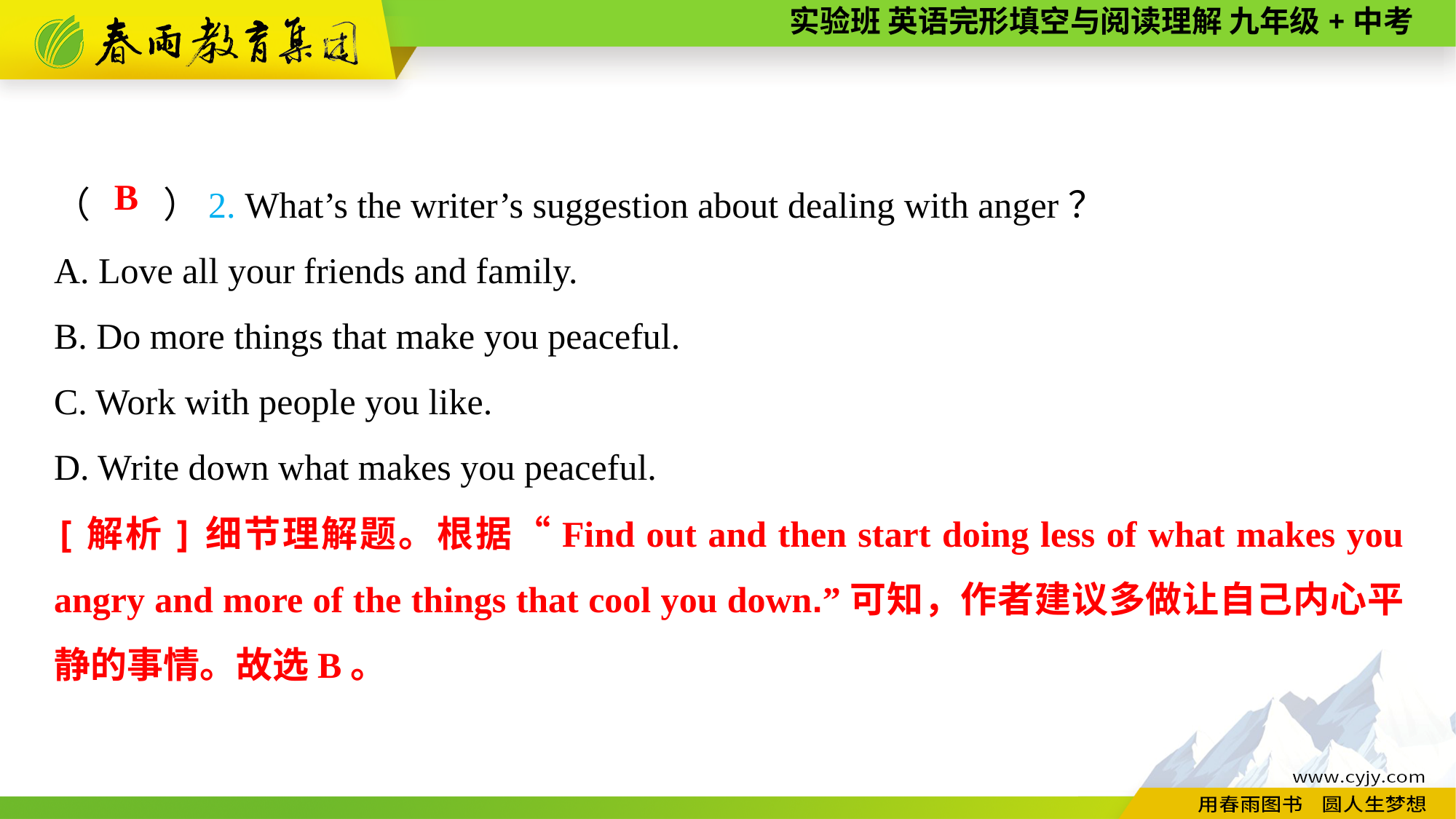

（　　）2. What’s the writer’s suggestion about dealing with anger？
A. Love all your friends and family.
B. Do more things that make you peaceful.
C. Work with people you like.
D. Write down what makes you peaceful.
B
[解析]细节理解题。根据“Find out and then start doing less of what makes you angry and more of the things that cool you down.”可知，作者建议多做让自己内心平静的事情。故选B。